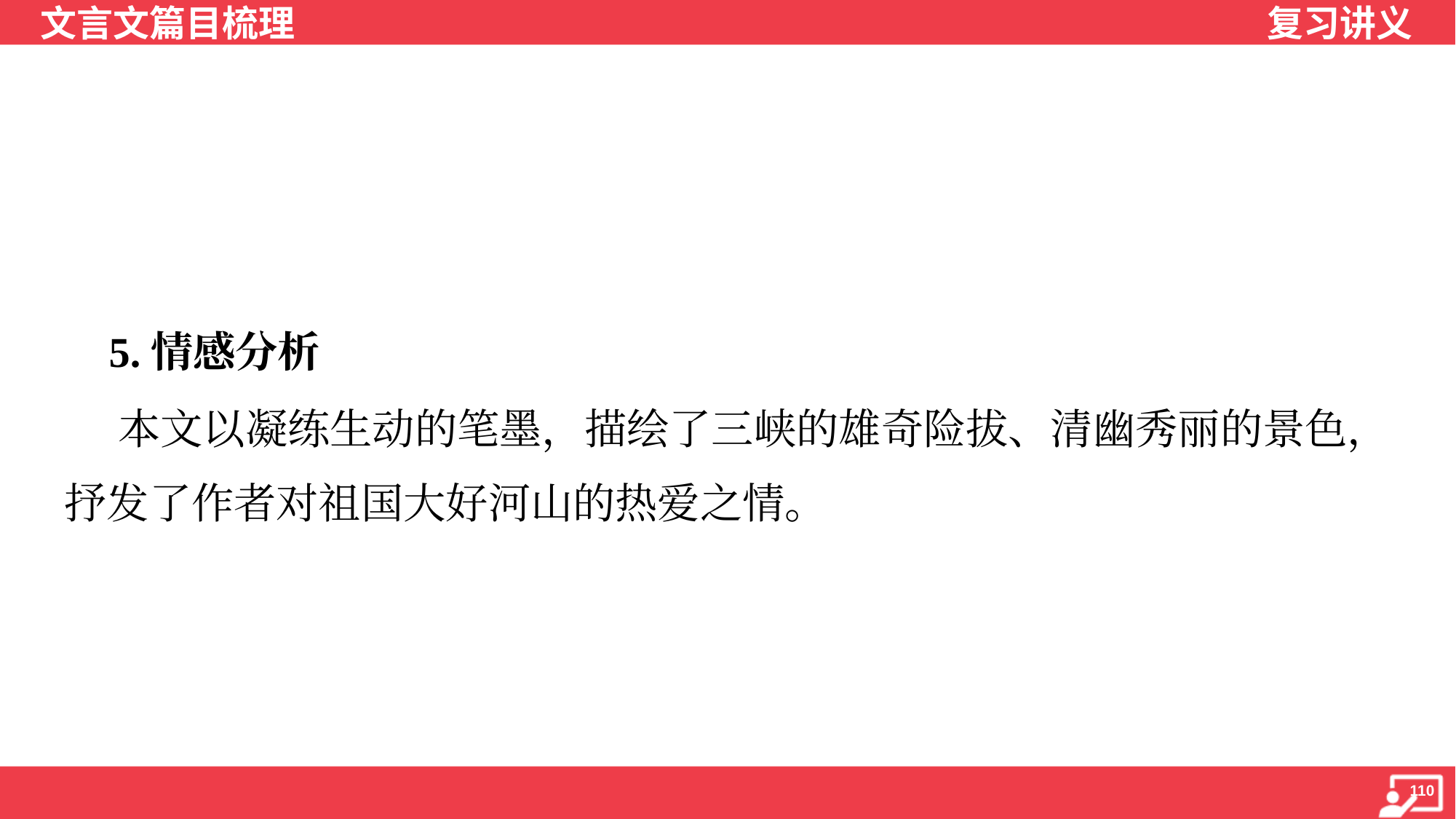

5.情感分析
    本文以凝练生动的笔墨，描绘了三峡的雄奇险拔、清幽秀丽的景色，
抒发了作者对祖国大好河山的热爱之情。